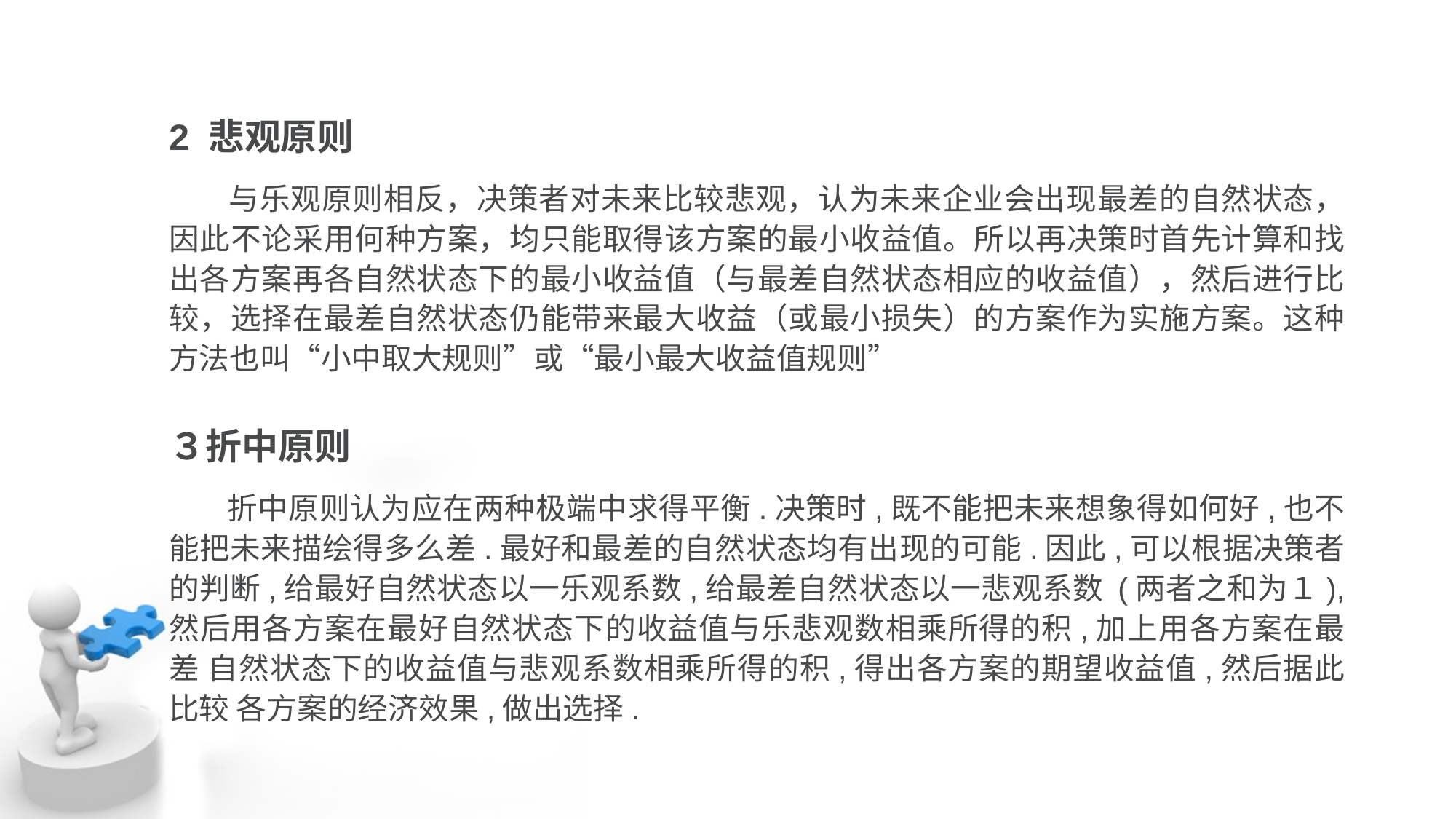

2 悲观原则
       与乐观原则相反，决策者对未来比较悲观，认为未来企业会出现最差的自然状态，因此不论采用何种方案，均只能取得该方案的最小收益值。所以再决策时首先计算和找出各方案再各自然状态下的最小收益值（与最差自然状态相应的收益值），然后进行比较，选择在最差自然状态仍能带来最大收益（或最小损失）的方案作为实施方案。这种方法也叫“小中取大规则”或“最小最大收益值规则”
３折中原则
       折中原则认为应在两种极端中求得平衡.决策时,既不能把未来想象得如何好,也不 能把未来描绘得多么差.最好和最差的自然状态均有出现的可能.因此,可以根据决策者 的判断,给最好自然状态以一乐观系数,给最差自然状态以一悲观系数 (两者之和为１), 然后用各方案在最好自然状态下的收益值与乐悲观数相乘所得的积,加上用各方案在最差 自然状态下的收益值与悲观系数相乘所得的积,得出各方案的期望收益值,然后据此比较 各方案的经济效果,做出选择.